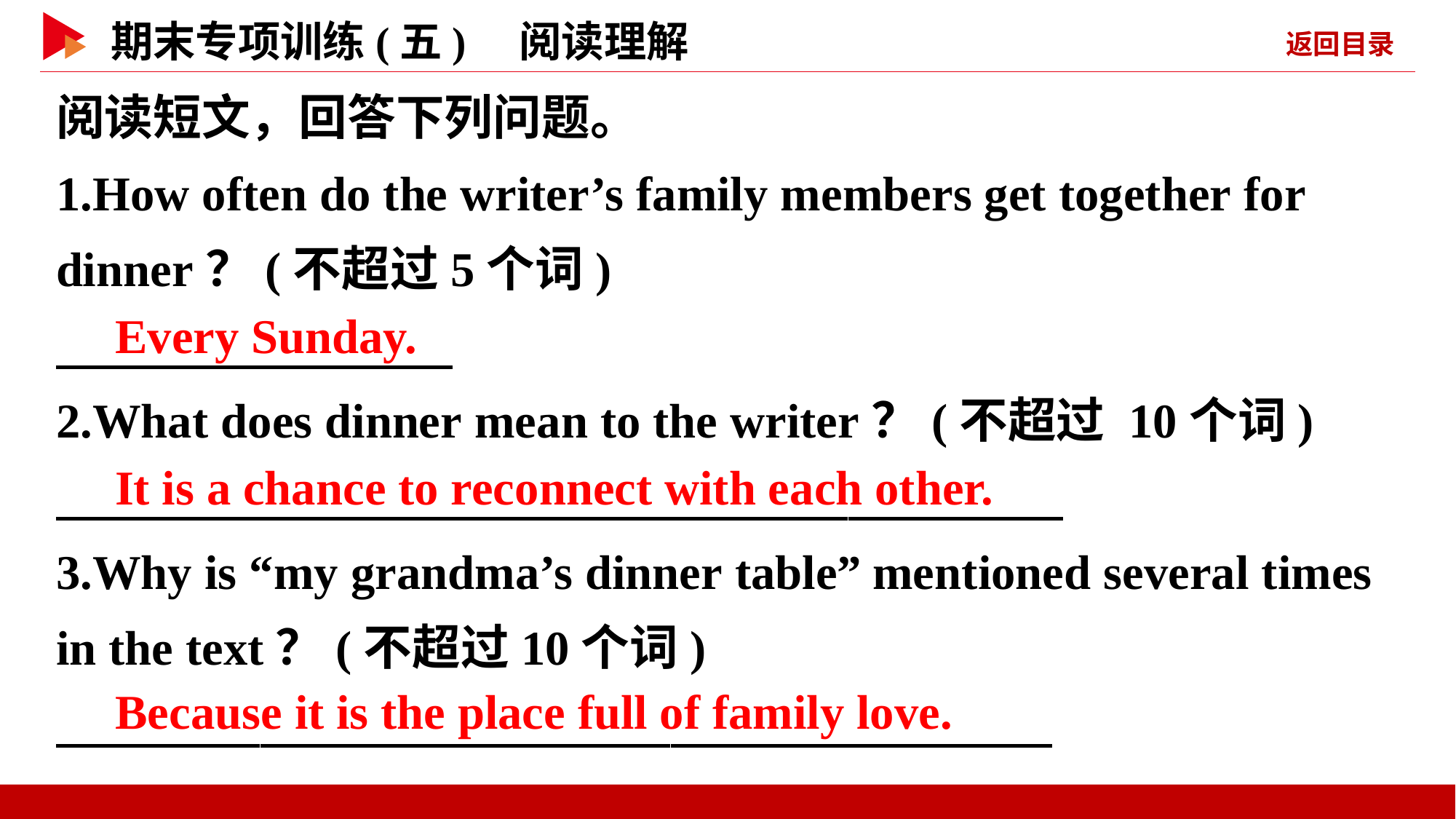

阅读短文，回答下列问题。
1.How often do the writer’s family members get together for dinner？(不超过5个词)

2.What does dinner mean to the writer？(不超过 10个词)

3.Why is “my grandma’s dinner table” mentioned several times in the text？(不超过10个词)

　Every Sunday.
　It is a chance to reconnect with each other.
　Because it is the place full of family love.